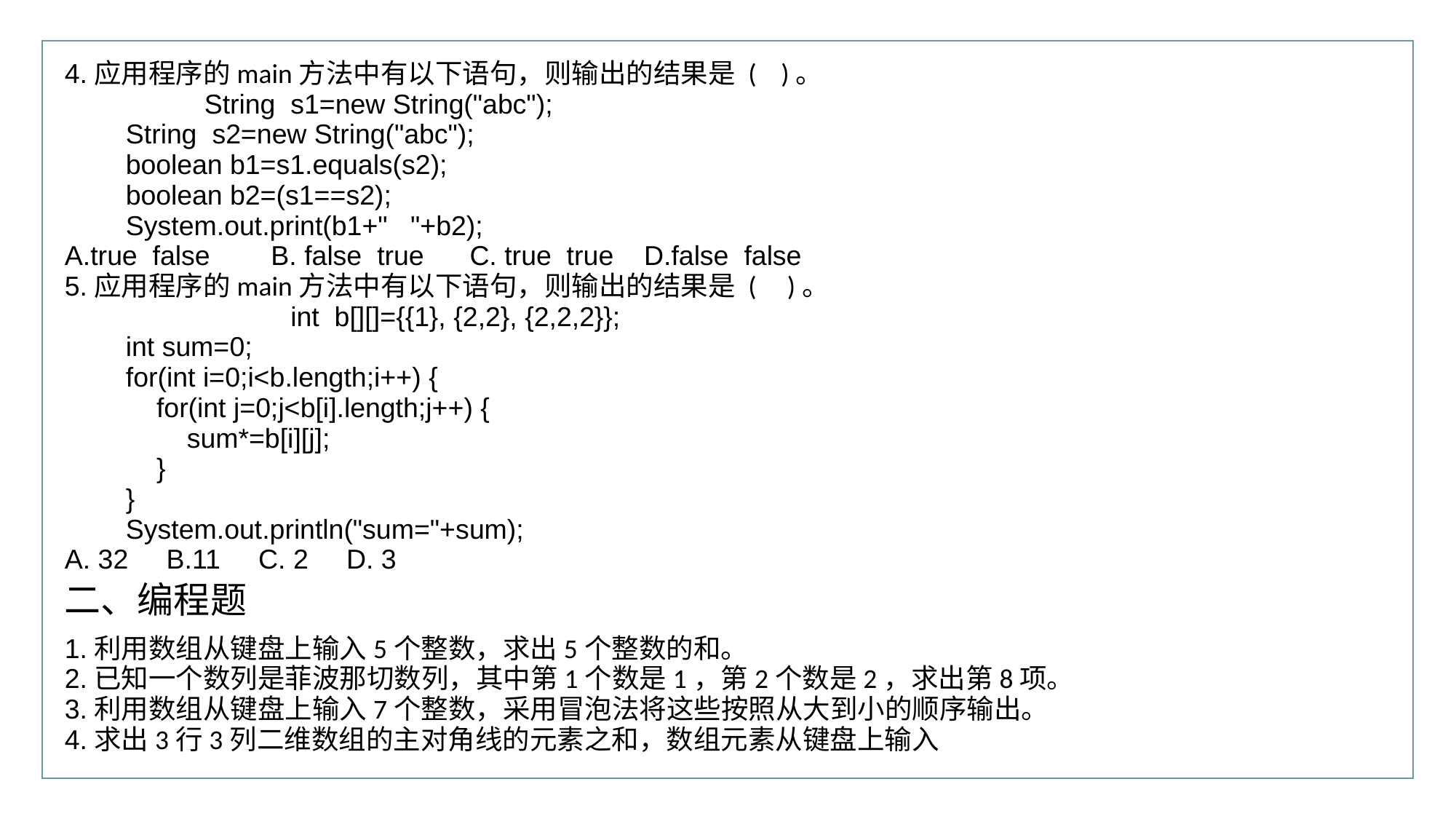

4.应用程序的main方法中有以下语句，则输出的结果是 (    )。
	    String  s1=new String("abc");
        String  s2=new String("abc");
        boolean b1=s1.equals(s2);
        boolean b2=(s1==s2);
        System.out.print(b1+"   "+b2);
A.true  false        B. false  true      C. true  true    D.false  false
5.应用程序的main方法中有以下语句，则输出的结果是 (     )。
		 int  b[][]={{1}, {2,2}, {2,2,2}};
        int sum=0;
        for(int i=0;i<b.length;i++) {
            for(int j=0;j<b[i].length;j++) {
                sum*=b[i][j];
            }
        }
        System.out.println("sum="+sum);
A. 32     B.11     C. 2     D. 3
二、编程题
1.利用数组从键盘上输入5个整数，求出5个整数的和。
2.已知一个数列是菲波那切数列，其中第1个数是1，第2个数是2，求出第8项。
3.利用数组从键盘上输入7个整数，采用冒泡法将这些按照从大到小的顺序输出。
4.求出3行3列二维数组的主对角线的元素之和，数组元素从键盘上输入